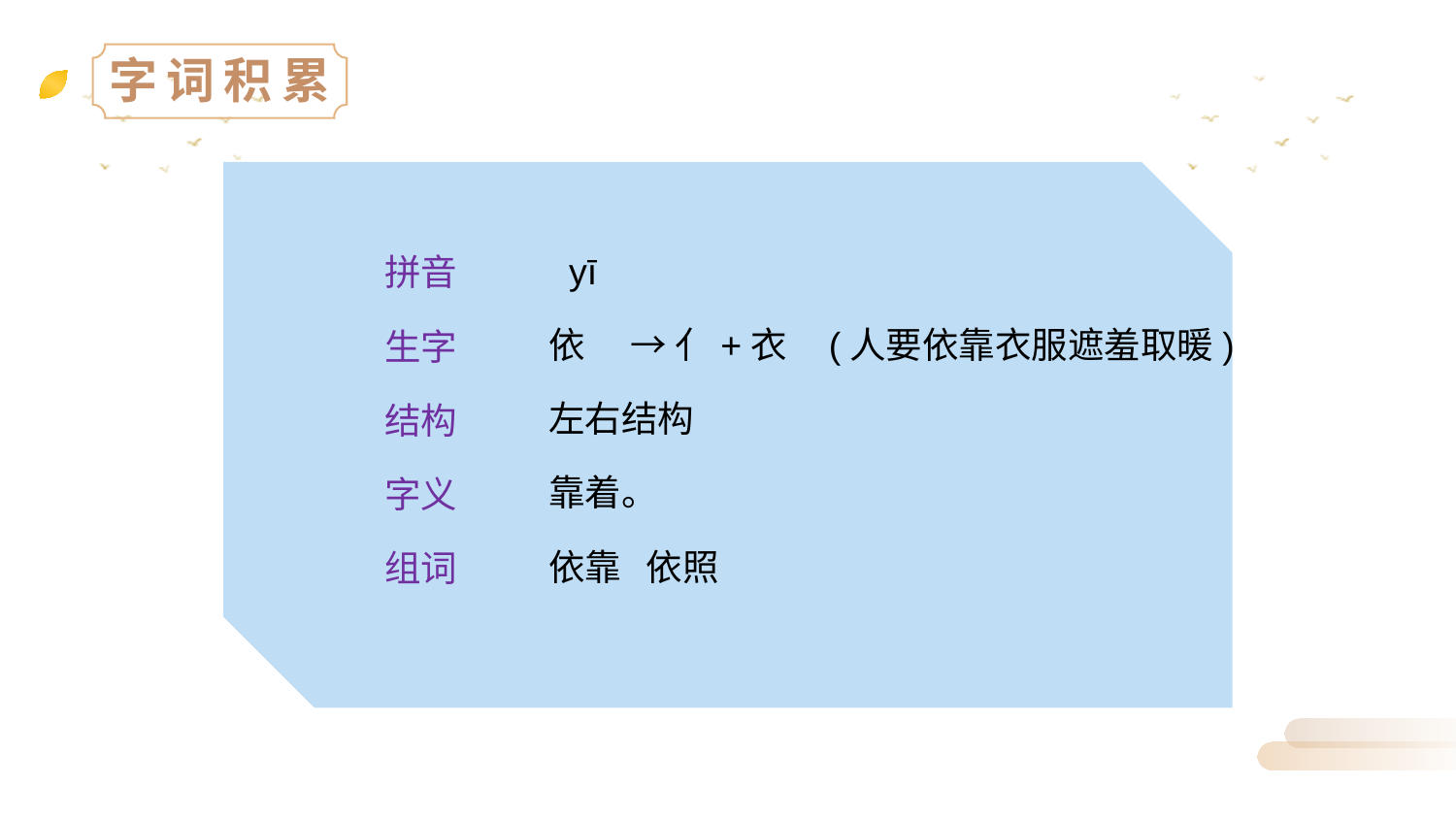

字词积累

拼音
生字
结构
字义
组词
  yī
→亻+衣    (人要依靠衣服遮羞取暖)
依

左右结构
靠着。
依靠   依照